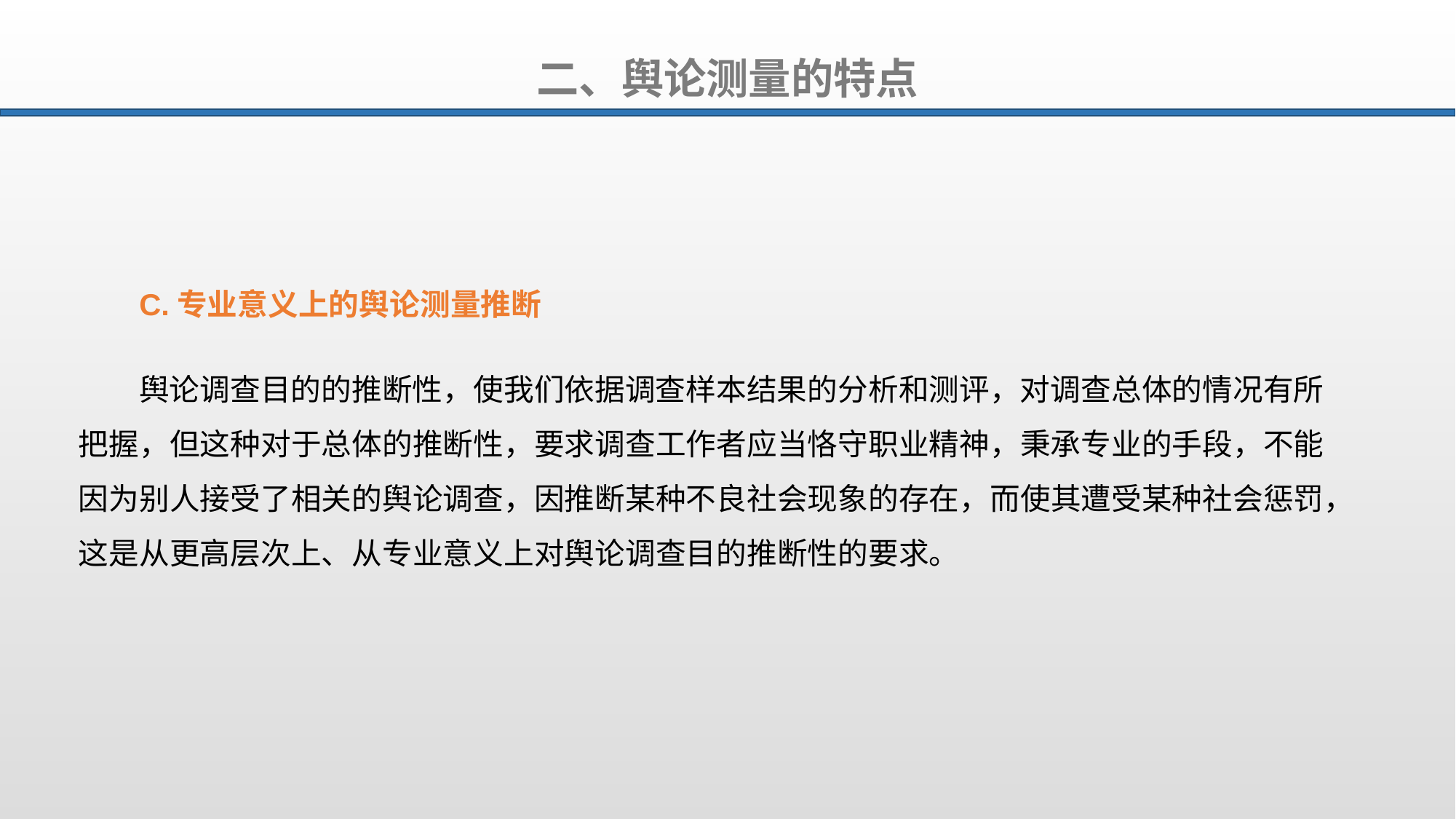

二、舆论测量的特点

C.专业意义上的舆论测量推断
舆论调查目的的推断性，使我们依据调查样本结果的分析和测评，对调查总体的情况有所把握，但这种对于总体的推断性，要求调查工作者应当恪守职业精神，秉承专业的手段，不能因为别人接受了相关的舆论调查，因推断某种不良社会现象的存在，而使其遭受某种社会惩罚，这是从更高层次上、从专业意义上对舆论调查目的推断性的要求。